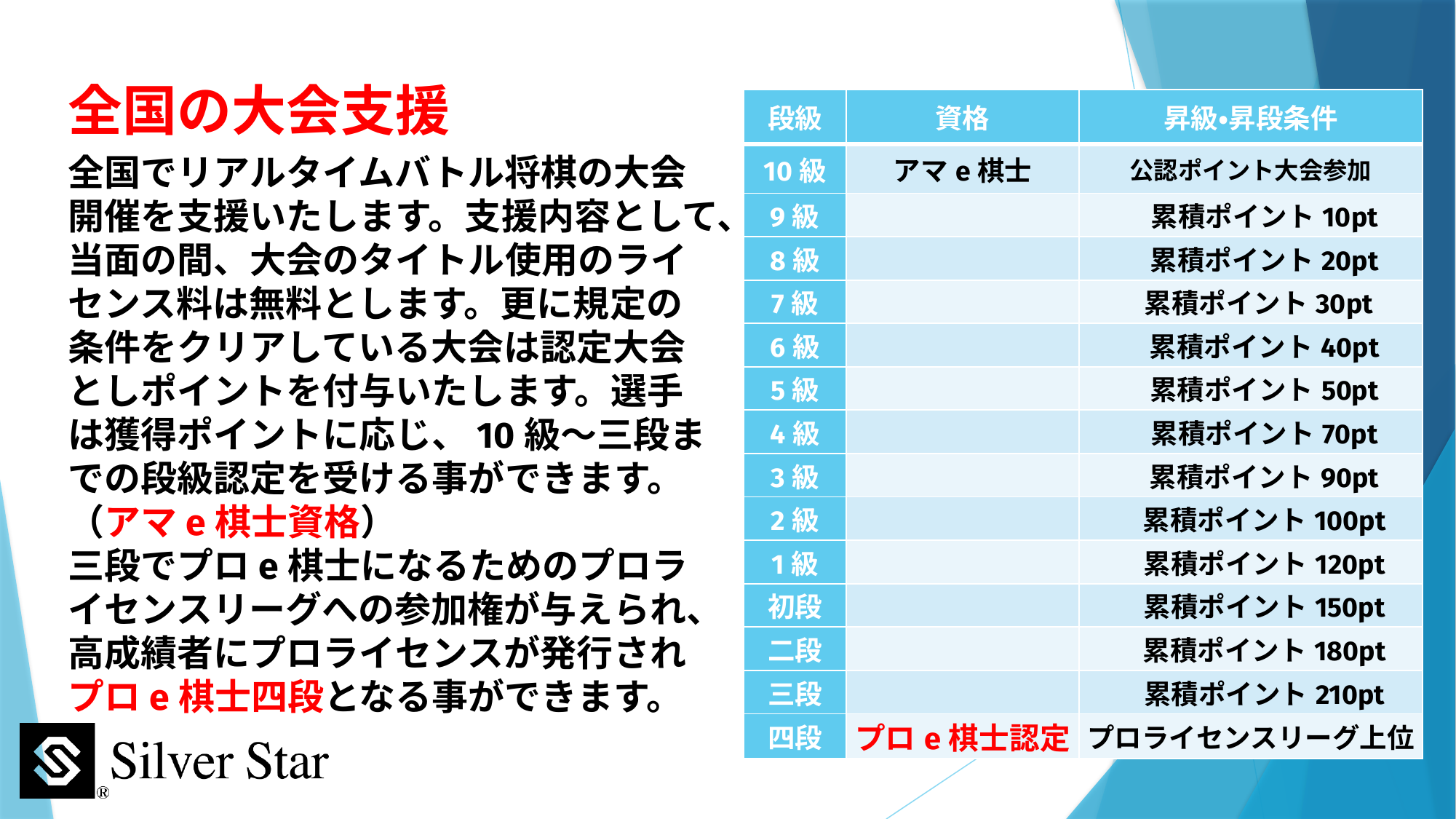

# 全国の大会支援
| 段級 | 資格 | 昇級・昇段条件 |
| --- | --- | --- |
| 10級 | アマe棋士 | 公認ポイント大会参加 |
| 9級 |  | 累積ポイント10pt |
| 8級 |  | 累積ポイント20pt |
| 7級 |  | 累積ポイント30pt |
| 6級 |  | 累積ポイント40pt |
| 5級 |  | 累積ポイント50pt |
| 4級 |  | 累積ポイント70pt |
| 3級 |  | 累積ポイント90pt |
| 2級 |  | 累積ポイント100pt |
| 1級 |  | 累積ポイント120pt |
| 初段 |  | 累積ポイント150pt |
| 二段 |  | 累積ポイント180pt |
| 三段 |  | 累積ポイント210pt |
| 四段 | プロe棋士認定 | プロライセンスリーグ上位 |
全国でリアルタイムバトル将棋の大会開催を支援いたします。支援内容として、当面の間、大会のタイトル使用のライセンス料は無料とします。更に規定の条件をクリアしている大会は認定大会としポイントを付与いたします。選手は獲得ポイントに応じ、10級～三段までの段級認定を受ける事ができます。（アマe棋士資格）
三段でプロe棋士になるためのプロライセンスリーグへの参加権が与えられ、高成績者にプロライセンスが発行されプロe棋士四段となる事ができます。